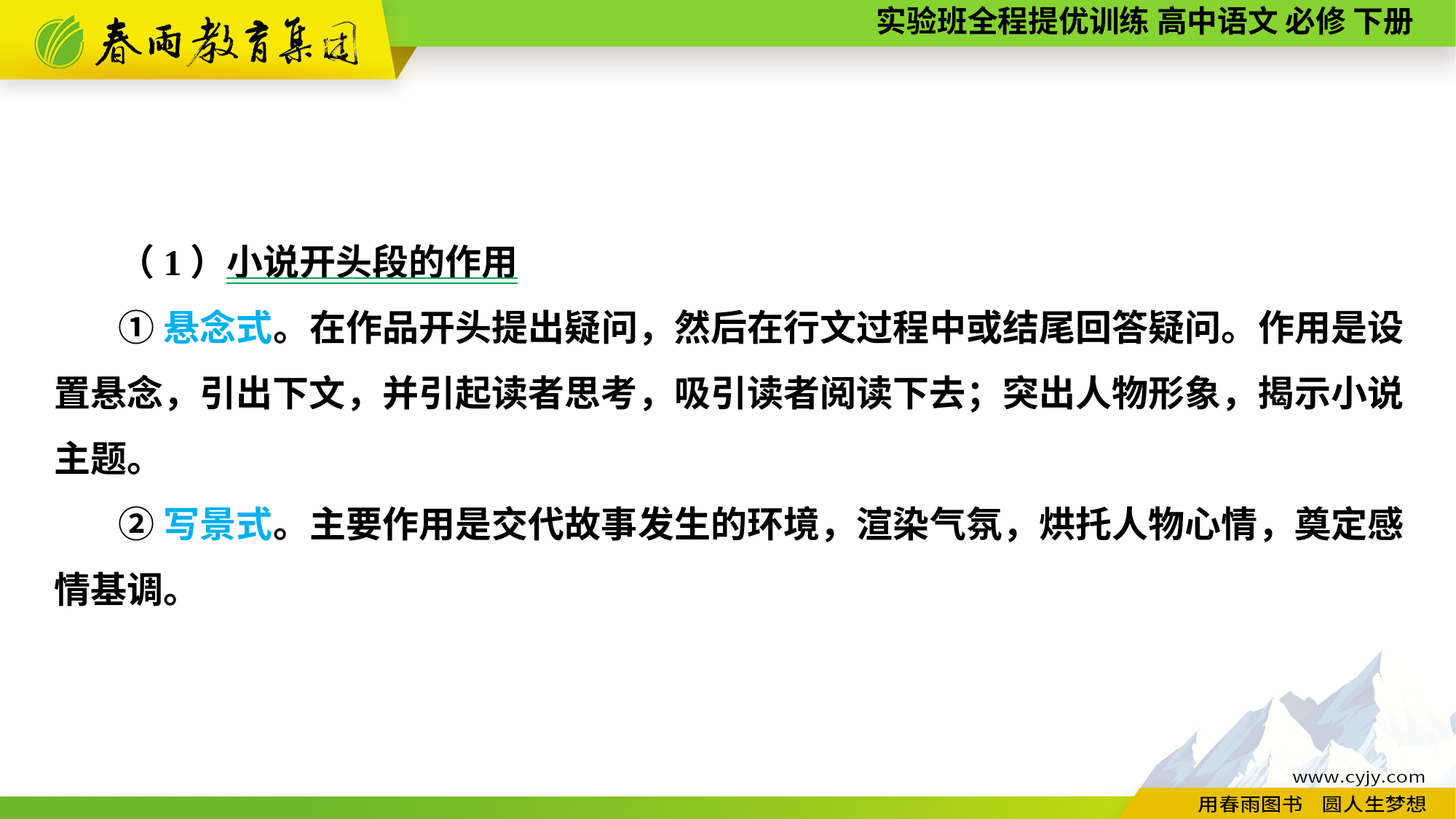

（1）小说开头段的作用
①悬念式。在作品开头提出疑问，然后在行文过程中或结尾回答疑问。作用是设置悬念，引出下文，并引起读者思考，吸引读者阅读下去；突出人物形象，揭示小说主题。
②写景式。主要作用是交代故事发生的环境，渲染气氛，烘托人物心情，奠定感情基调。